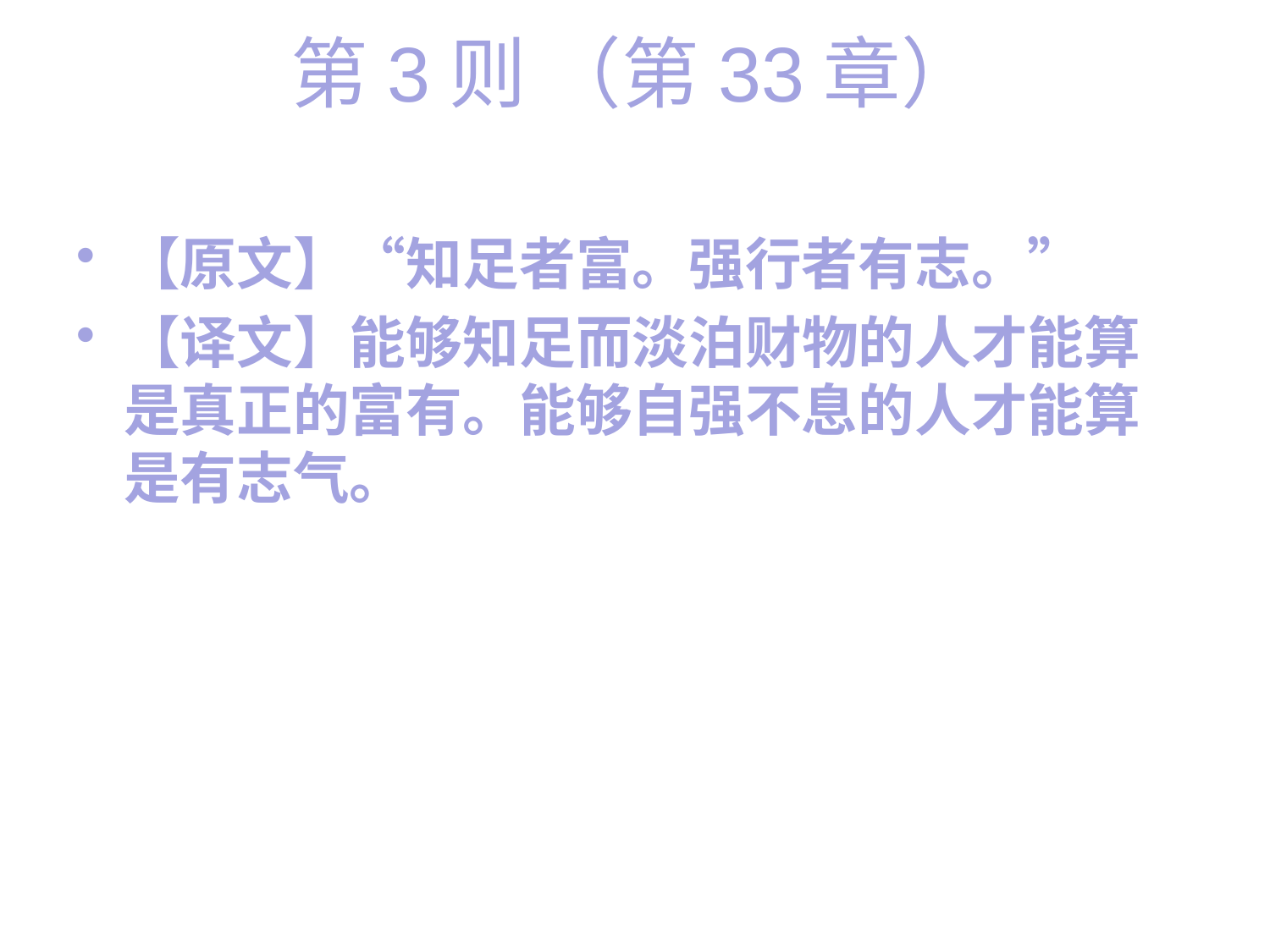

# 第3则 （第33章）
【原文】“知足者富。强行者有志。”
【译文】能够知足而淡泊财物的人才能算是真正的富有。能够自强不息的人才能算是有志气。